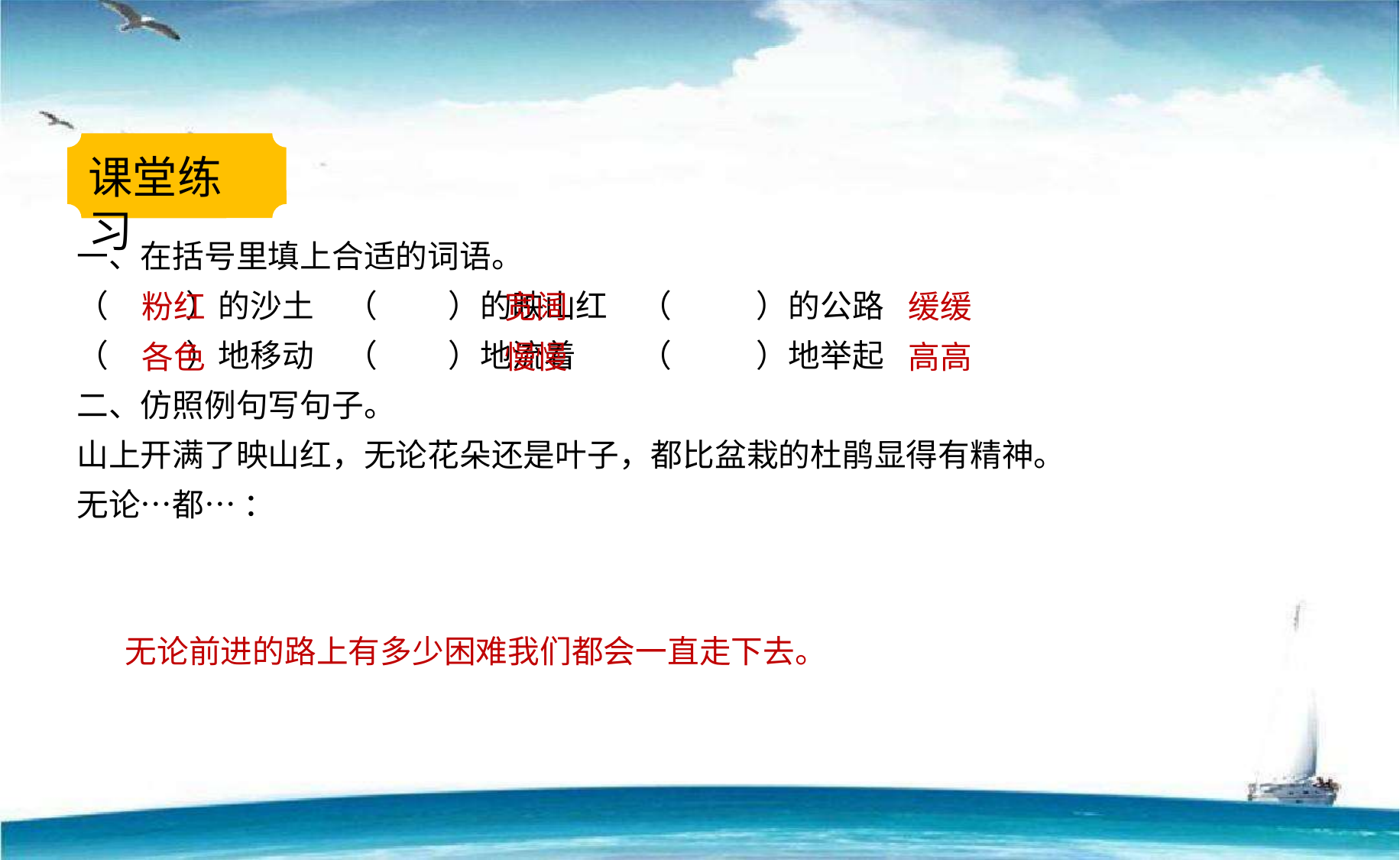

课堂练习
一、在括号里填上合适的词语。
（           ）的沙土　（          ）的映山红　（            ）的公路
（           ）地移动　（          ）地流着　　（            ）地举起
二、仿照例句写句子。
山上开满了映山红，无论花朵还是叶子，都比盆栽的杜鹃显得有精神。
无论…都… ：

粉红
宽阔
缓缓
各色
慢慢
高高

无论前进的路上有多少困难我们都会一直走下去。